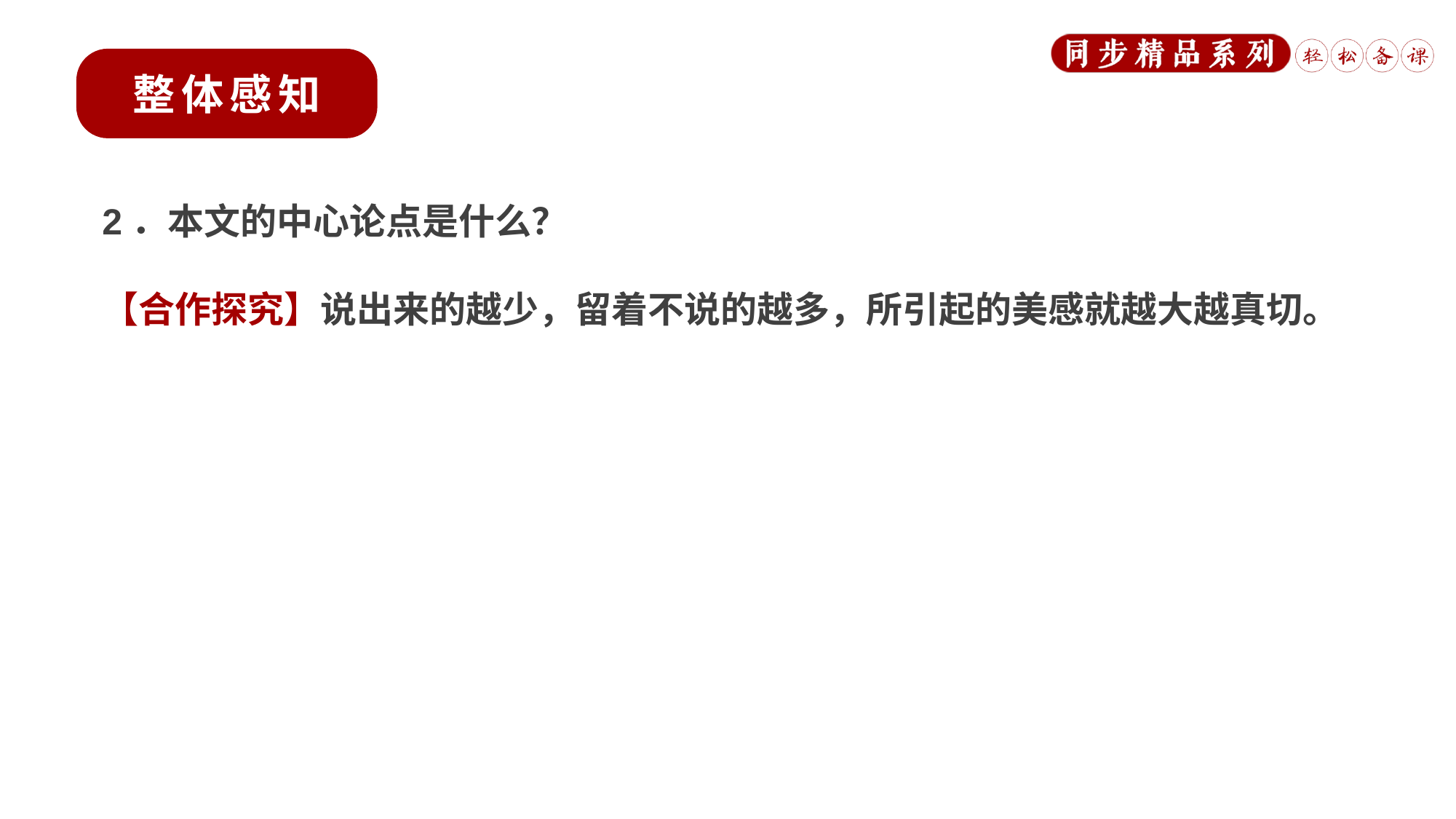

2．本文的中心论点是什么？
【合作探究】说出来的越少，留着不说的越多，所引起的美感就越大越真切。